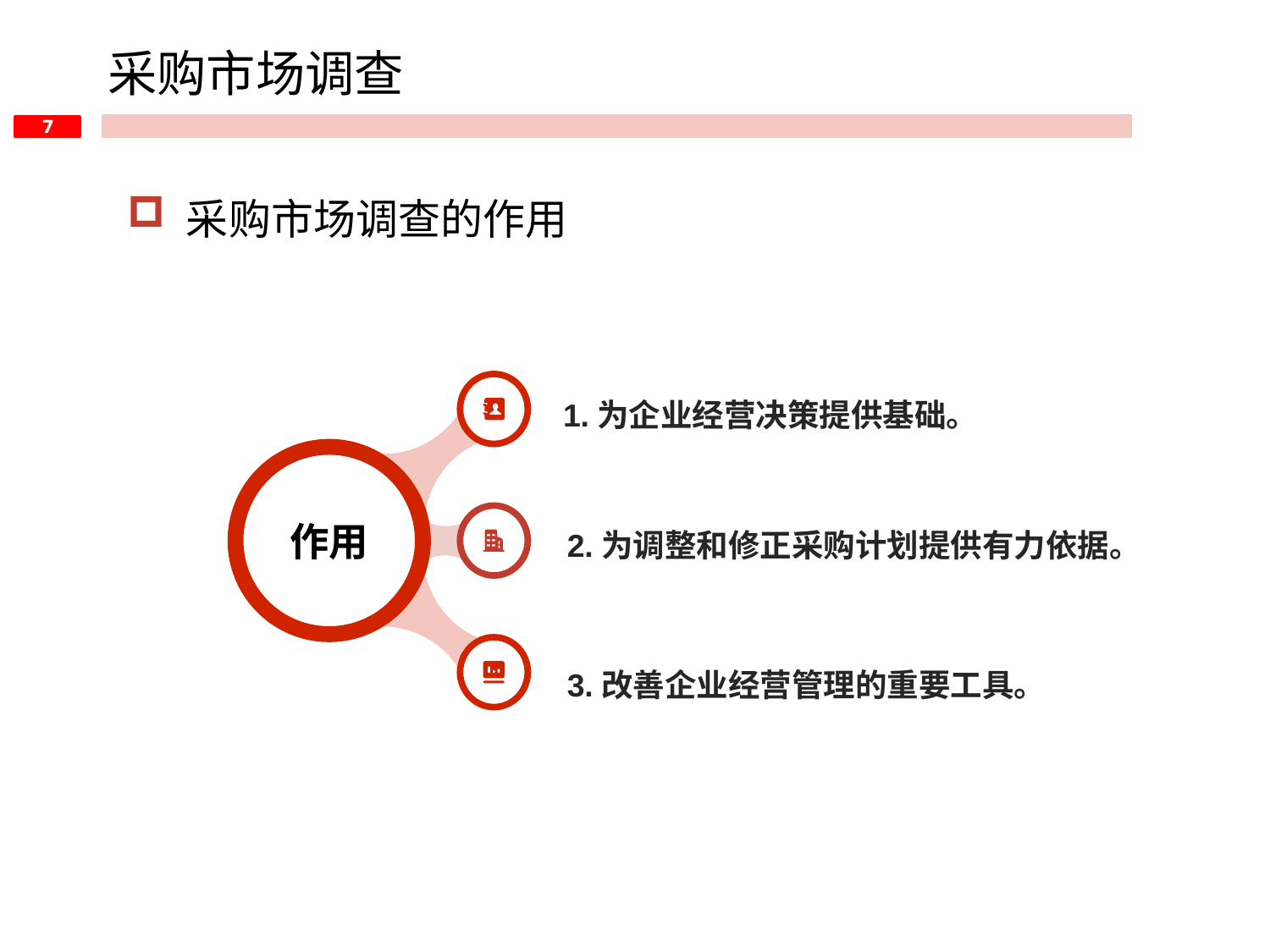

采购市场调查
7
 采购市场调查的作用

1.为企业经营决策提供基础。

作用

2.为调整和修正采购计划提供有力依据。

3.改善企业经营管理的重要工具。